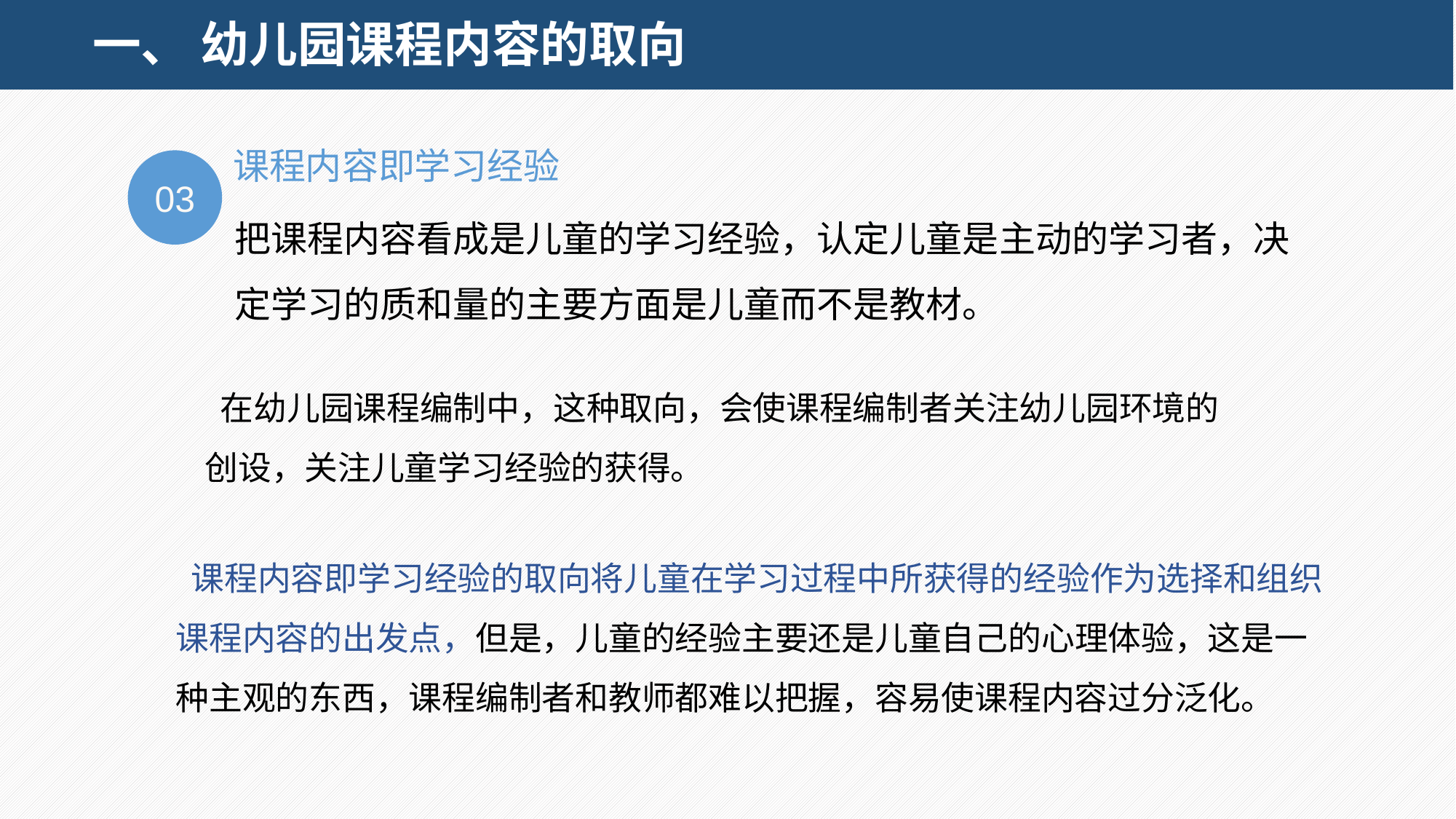

# 一、 幼儿园课程内容的取向
课程内容即学习经验
03
把课程内容看成是儿童的学习经验，认定儿童是主动的学习者，决定学习的质和量的主要方面是儿童而不是教材。
 在幼儿园课程编制中，这种取向，会使课程编制者关注幼儿园环境的创设，关注儿童学习经验的获得。
 课程内容即学习经验的取向将儿童在学习过程中所获得的经验作为选择和组织课程内容的出发点，但是，儿童的经验主要还是儿童自己的心理体验，这是一种主观的东西，课程编制者和教师都难以把握，容易使课程内容过分泛化。